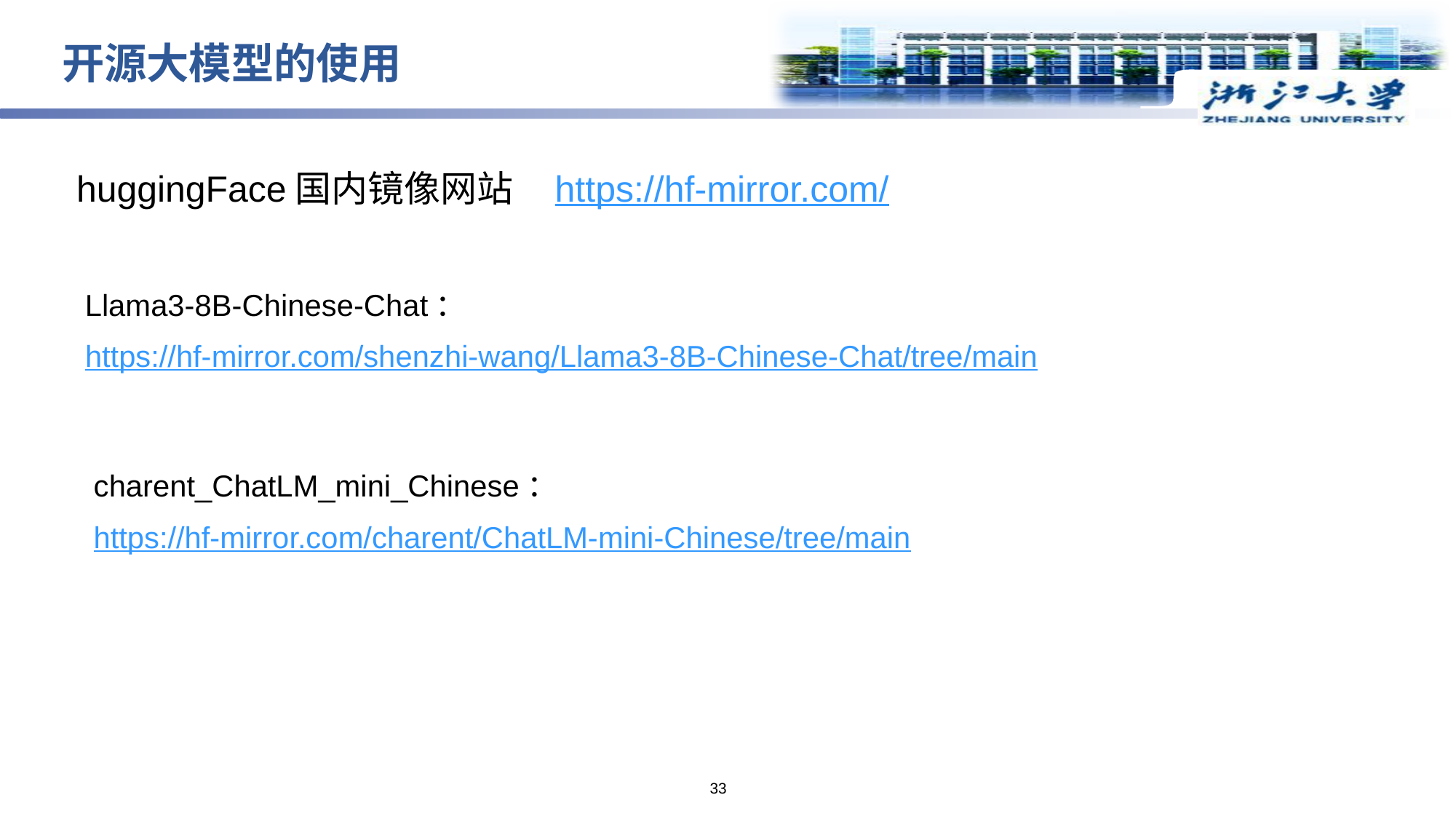

开源大模型的使用
huggingFace国内镜像网站    https://hf-mirror.com/
Llama3-8B-Chinese-Chat：
https://hf-mirror.com/shenzhi-wang/Llama3-8B-Chinese-Chat/tree/main
charent_ChatLM_mini_Chinese：
https://hf-mirror.com/charent/ChatLM-mini-Chinese/tree/main
33